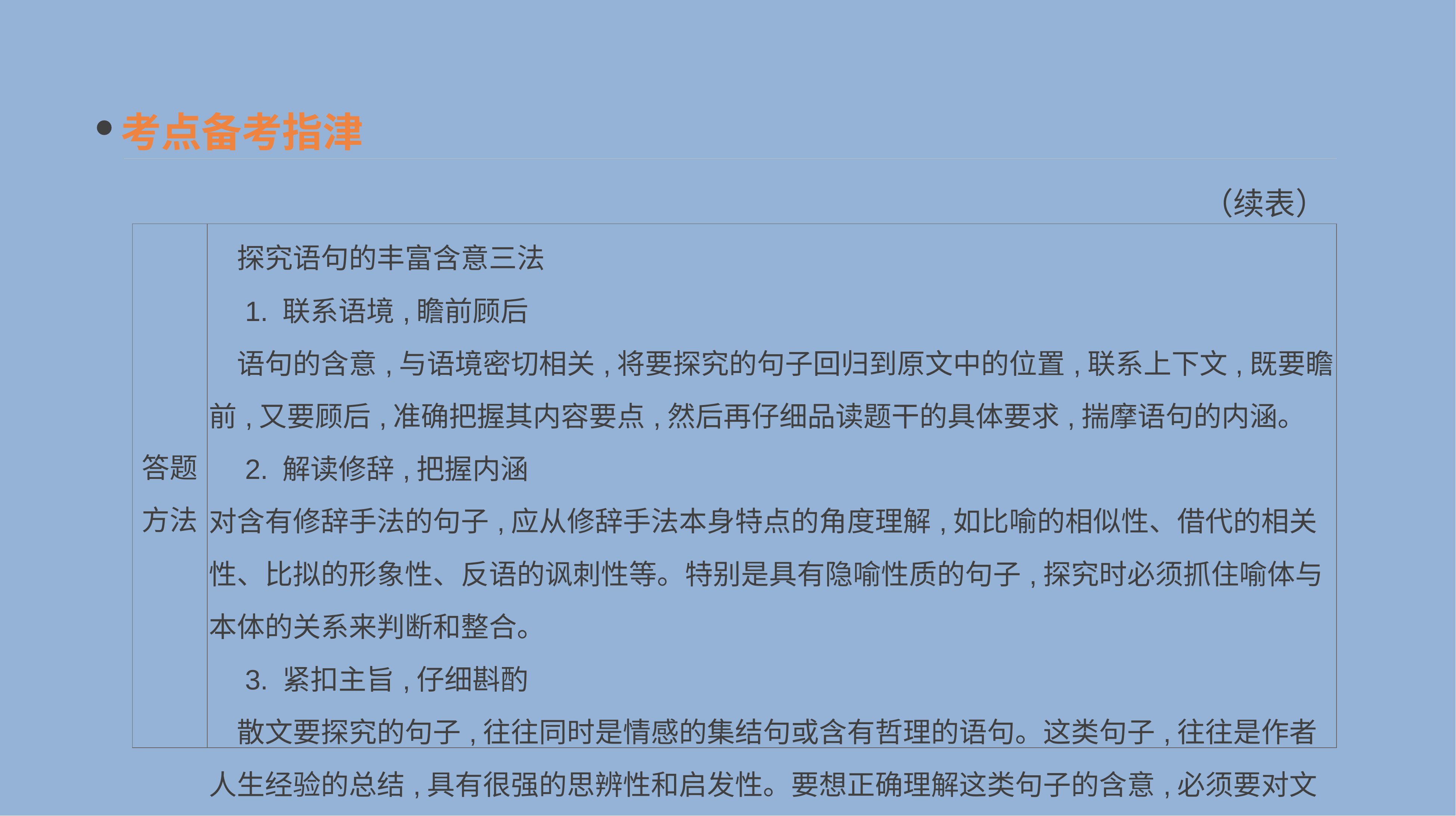

考点备考指津

（续表）
| 答题 方法 | 探究语句的丰富含意三法 　1. 联系语境,瞻前顾后 　语句的含意,与语境密切相关,将要探究的句子回归到原文中的位置,联系上下文,既要瞻前,又要顾后,准确把握其内容要点,然后再仔细品读题干的具体要求,揣摩语句的内涵。 　2. 解读修辞,把握内涵 对含有修辞手法的句子,应从修辞手法本身特点的角度理解,如比喻的相似性、借代的相关性、比拟的形象性、反语的讽刺性等。特别是具有隐喻性质的句子,探究时必须抓住喻体与本体的关系来判断和整合。 　3. 紧扣主旨,仔细斟酌 　散文要探究的句子,往往同时是情感的集结句或含有哲理的语句。这类句子,往往是作者人生经验的总结,具有很强的思辨性和启发性。要想正确理解这类句子的含意,必须要对文章的主旨有比较深刻、透彻和全面的了解 |
| --- | --- |